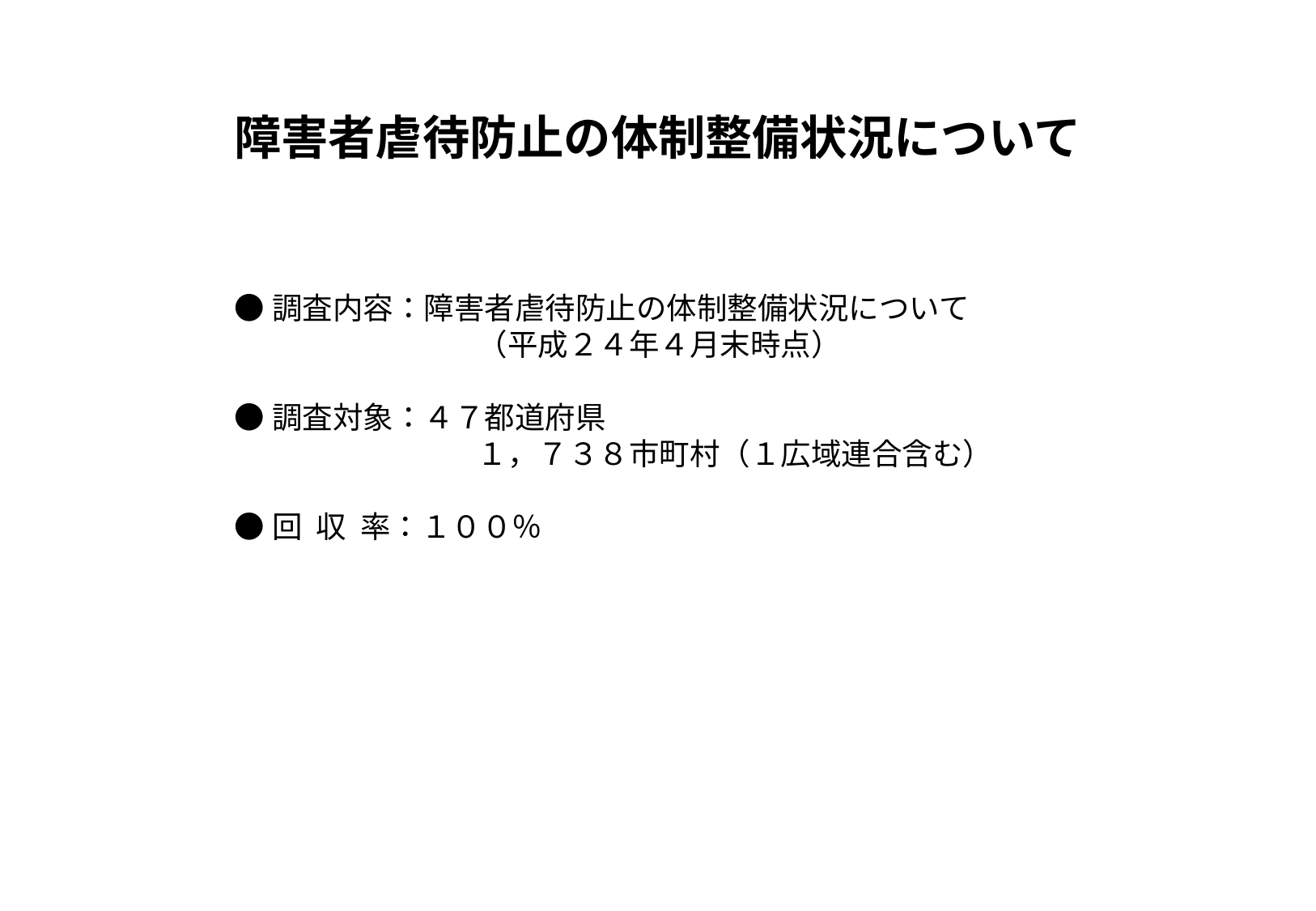

障害者虐待防止の体制整備状況について
●調査内容：障害者虐待防止の体制整備状況について
　　　　　　　　（平成２４年４月末時点）

●調査対象：４７都道府県
　　　　　　　　１，７３８市町村（１広域連合含む）

●回  収  率：１００％